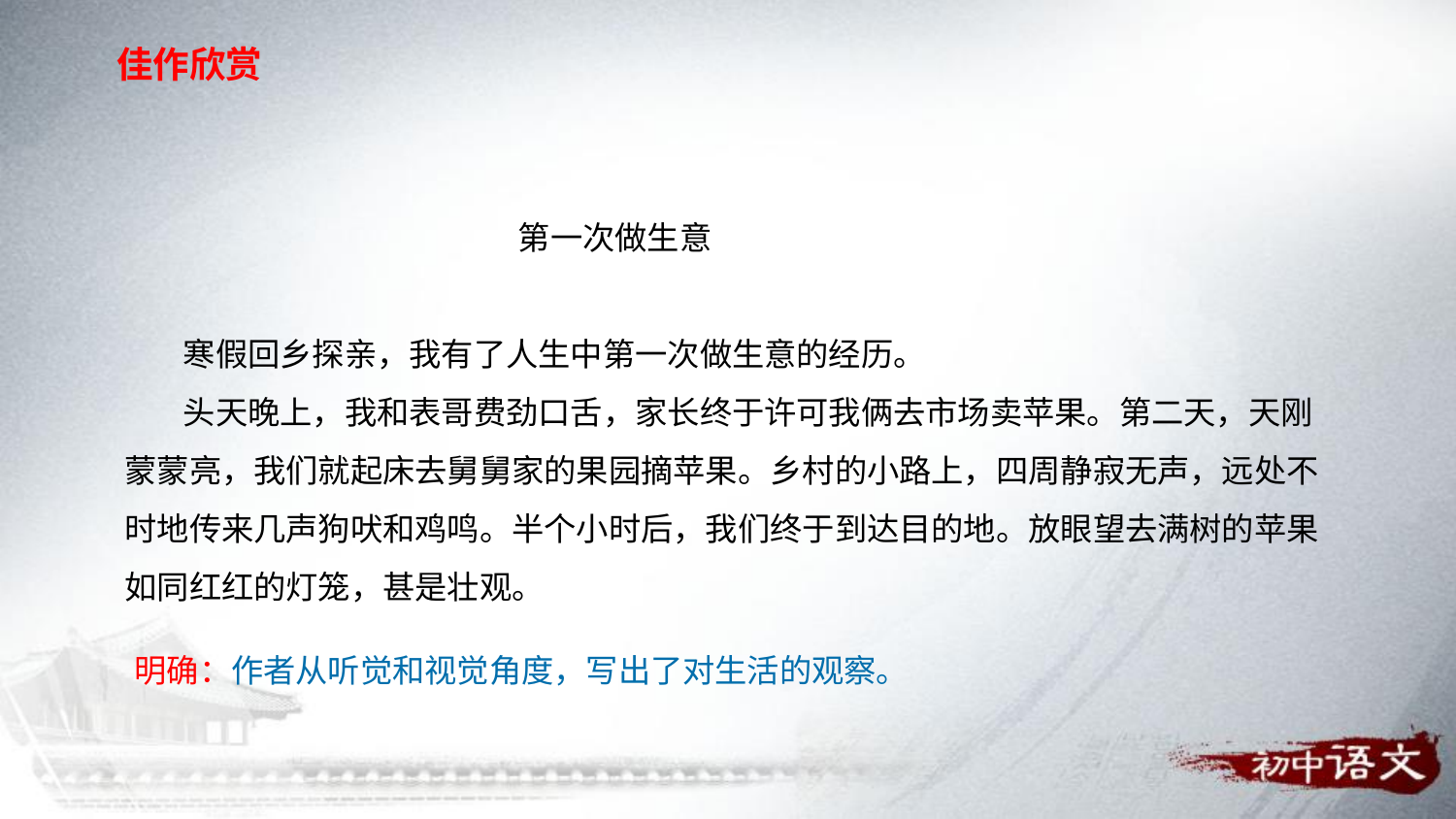

佳作欣赏
                                                     第一次做生意

       寒假回乡探亲，我有了人生中第一次做生意的经历。
       头天晚上，我和表哥费劲口舌，家长终于许可我俩去市场卖苹果。第二天，天刚蒙蒙亮，我们就起床去舅舅家的果园摘苹果。乡村的小路上，四周静寂无声，远处不时地传来几声狗吠和鸡鸣。半个小时后，我们终于到达目的地。放眼望去满树的苹果如同红红的灯笼，甚是壮观。
明确：作者从听觉和视觉角度，写出了对生活的观察。